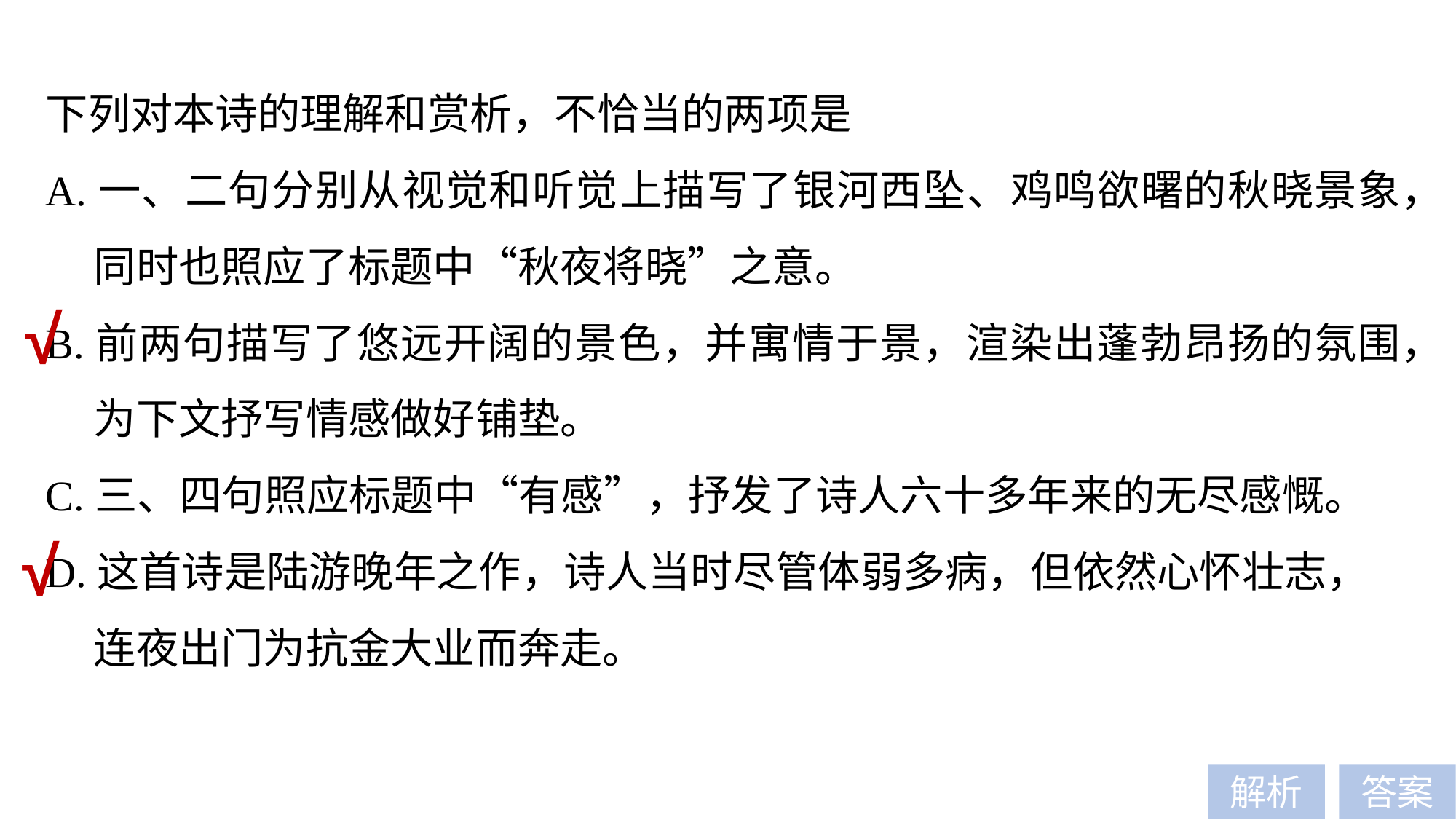

下列对本诗的理解和赏析，不恰当的两项是
A.一、二句分别从视觉和听觉上描写了银河西坠、鸡鸣欲曙的秋晓景象，
    同时也照应了标题中“秋夜将晓”之意。
B.前两句描写了悠远开阔的景色，并寓情于景，渲染出蓬勃昂扬的氛围，
    为下文抒写情感做好铺垫。
C.三、四句照应标题中“有感”，抒发了诗人六十多年来的无尽感慨。
D.这首诗是陆游晚年之作，诗人当时尽管体弱多病，但依然心怀壮志，
    连夜出门为抗金大业而奔走。
√
√
解析
答案